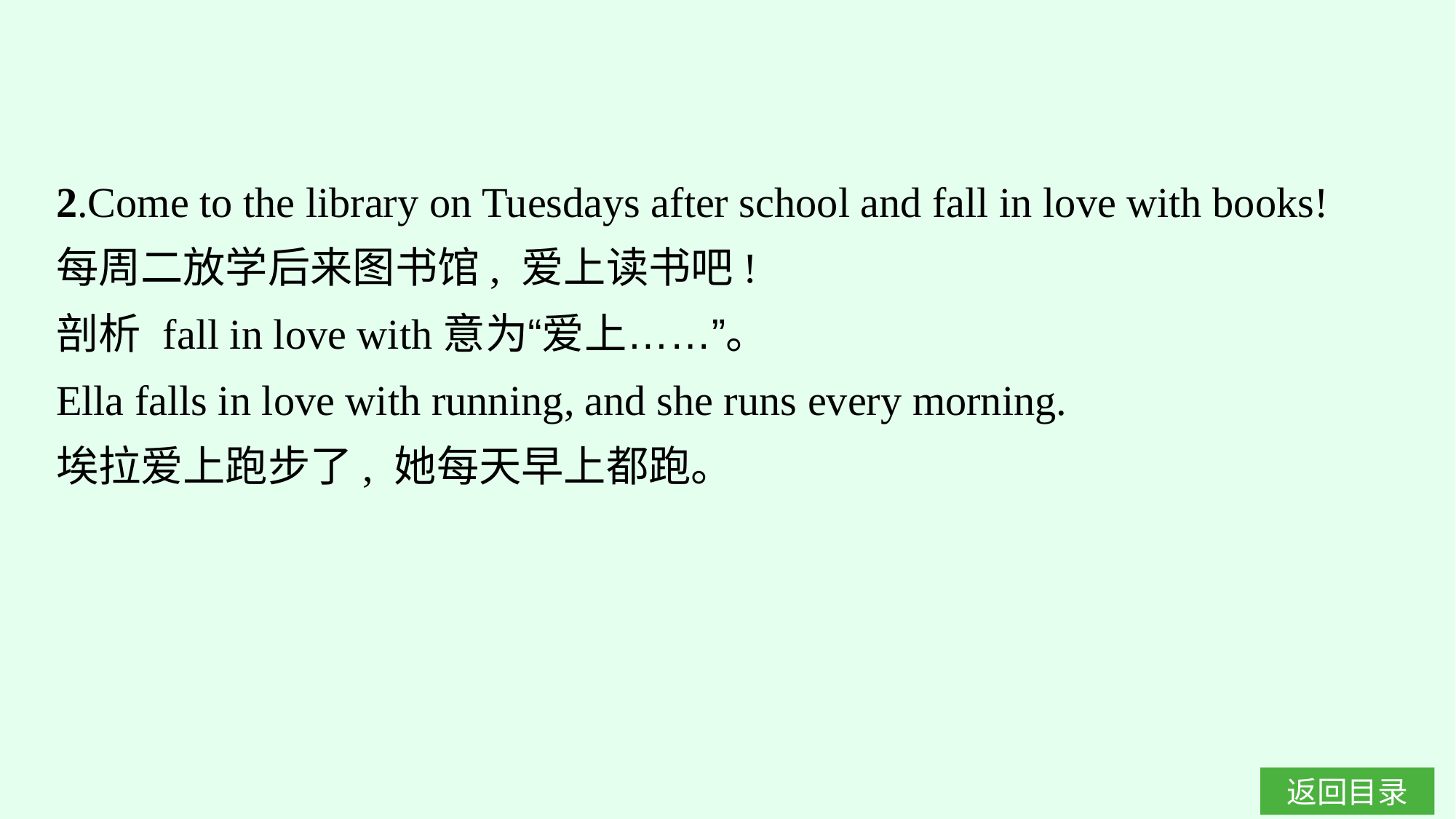

2.Come to the library on Tuesdays after school and fall in love with books!
每周二放学后来图书馆, 爱上读书吧!
剖析 fall in love with意为“爱上……”。
Ella falls in love with running, and she runs every morning.
埃拉爱上跑步了, 她每天早上都跑。